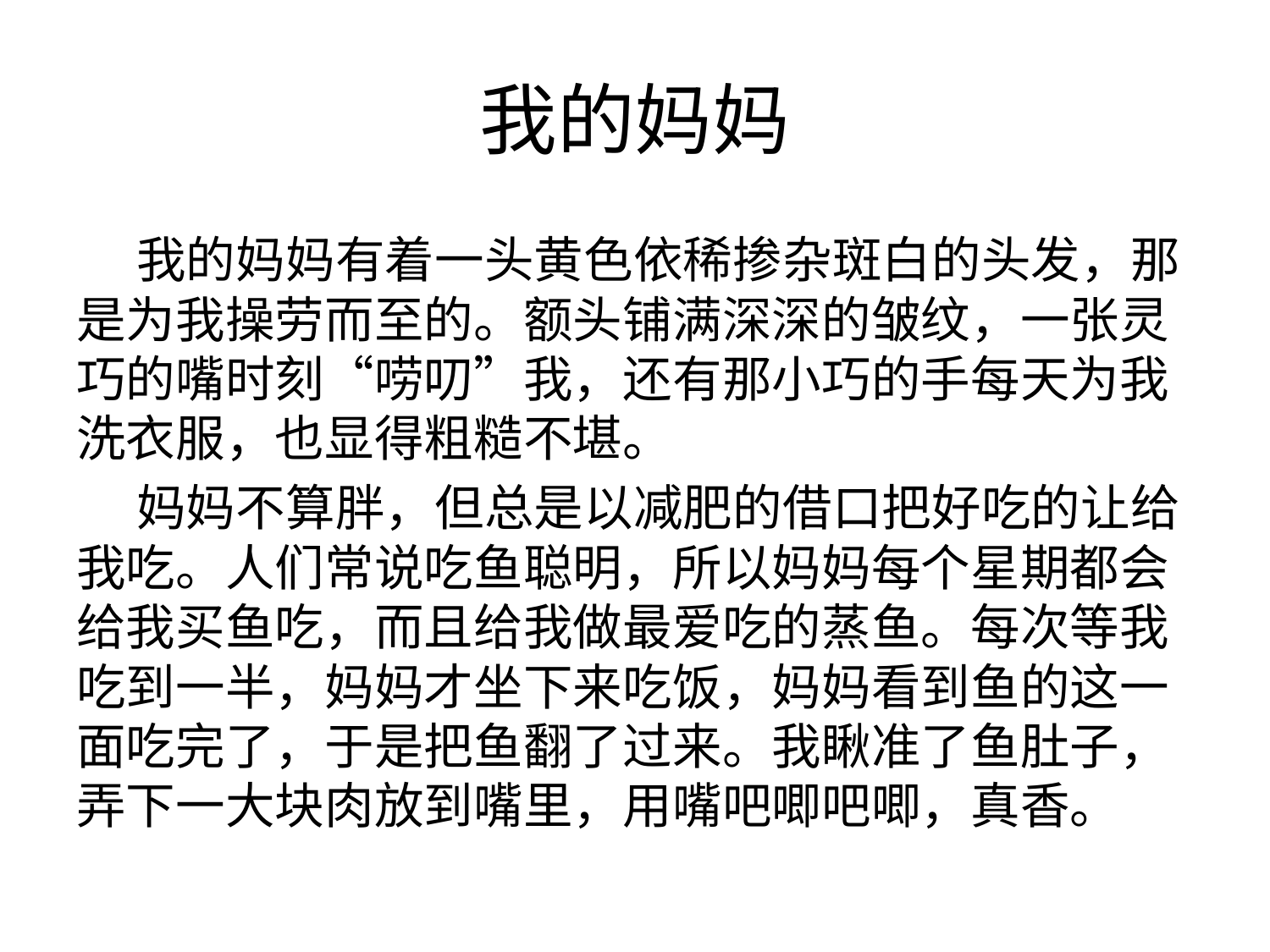

# 我的妈妈
我的妈妈有着一头黄色依稀掺杂斑白的头发，那是为我操劳而至的。额头铺满深深的皱纹，一张灵巧的嘴时刻“唠叨”我，还有那小巧的手每天为我洗衣服，也显得粗糙不堪。
妈妈不算胖，但总是以减肥的借口把好吃的让给我吃。人们常说吃鱼聪明，所以妈妈每个星期都会给我买鱼吃，而且给我做最爱吃的蒸鱼。每次等我吃到一半，妈妈才坐下来吃饭，妈妈看到鱼的这一面吃完了，于是把鱼翻了过来。我瞅准了鱼肚子，弄下一大块肉放到嘴里，用嘴吧唧吧唧，真香。